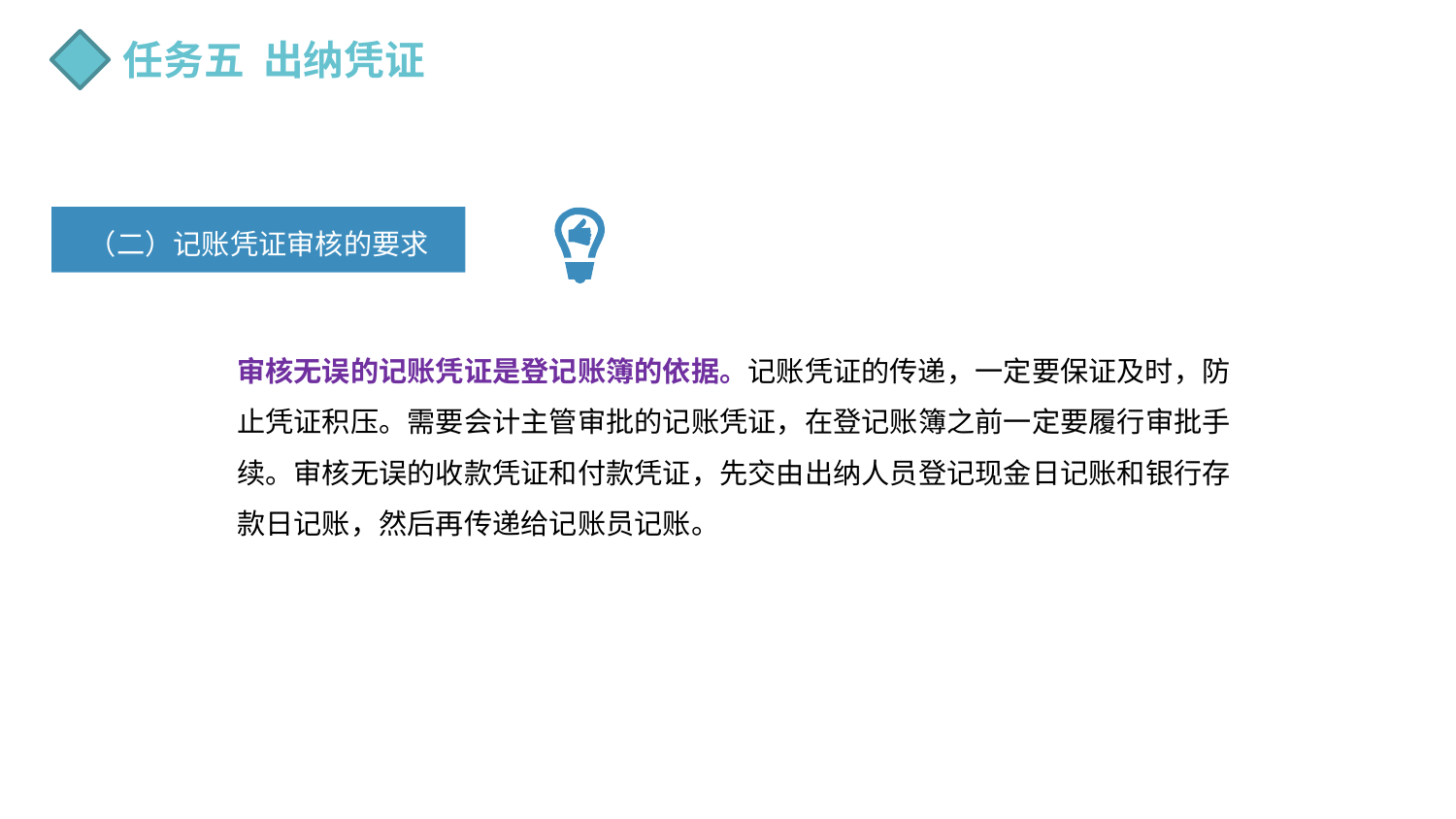

任务五  出纳凭证

（二）记账凭证审核的要求
审核无误的记账凭证是登记账簿的依据。记账凭证的传递，一定要保证及时，防止凭证积压。需要会计主管审批的记账凭证，在登记账簿之前一定要履行审批手续。审核无误的收款凭证和付款凭证，先交由出纳人员登记现金日记账和银行存款日记账，然后再传递给记账员记账。